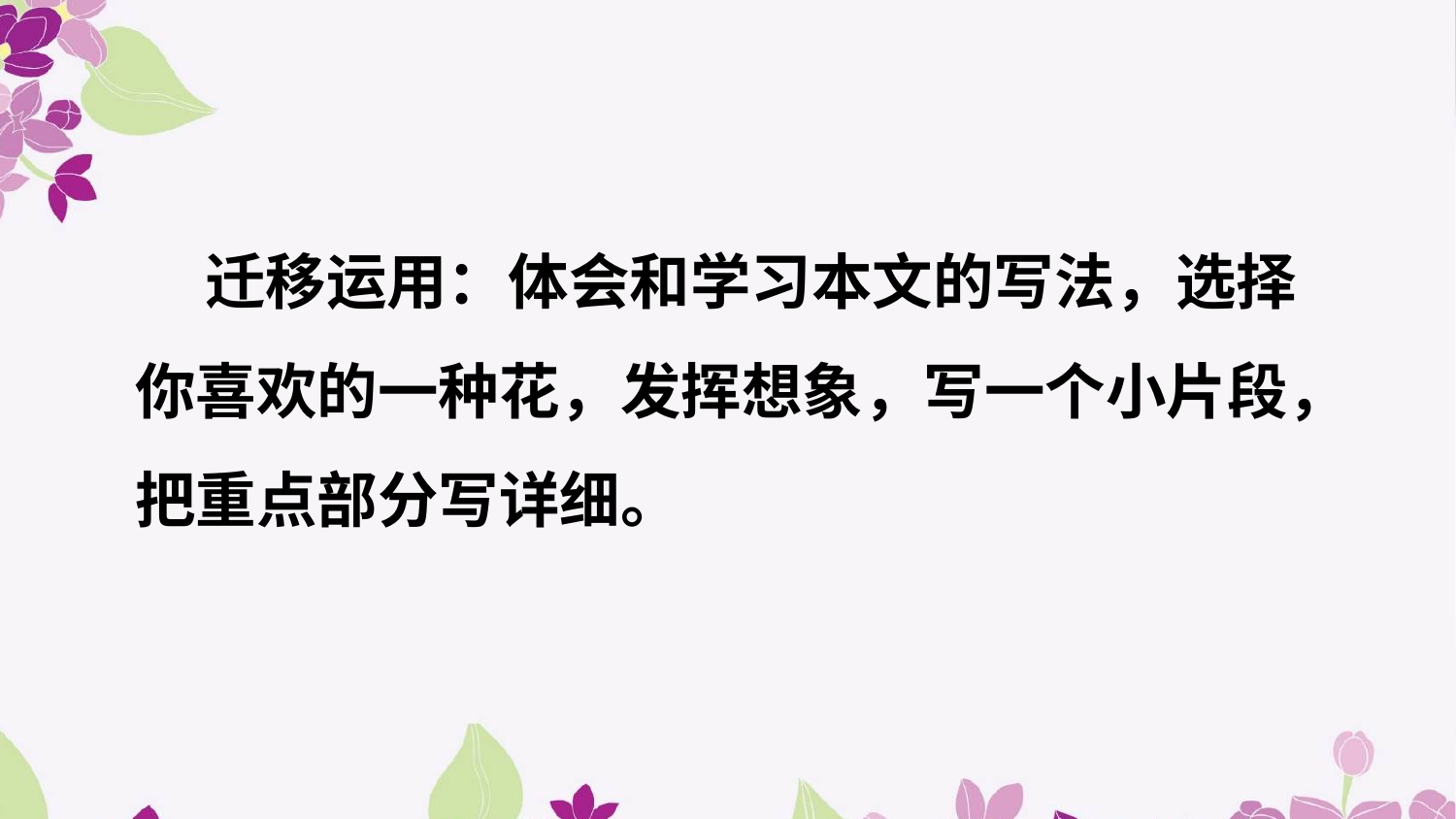

迁移运用：体会和学习本文的写法，选择你喜欢的一种花，发挥想象，写一个小片段，把重点部分写详细。